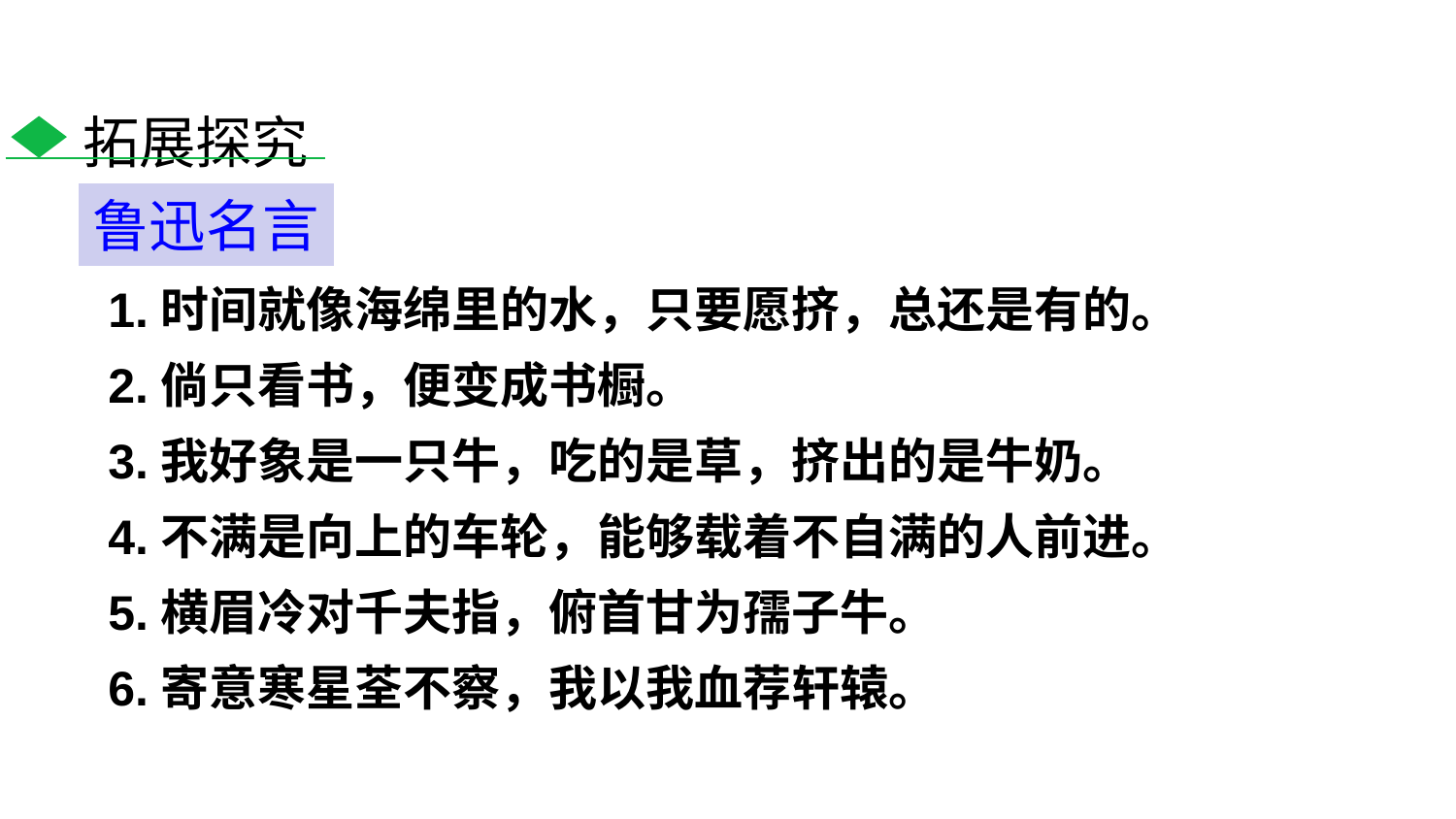

拓展探究

鲁迅名言
1.时间就像海绵里的水，只要愿挤，总还是有的。
2.倘只看书，便变成书橱。
3.我好象是一只牛，吃的是草，挤出的是牛奶。
4.不满是向上的车轮，能够载着不自满的人前进。
5.横眉冷对千夫指，俯首甘为孺子牛。
6.寄意寒星荃不察，我以我血荐轩辕。